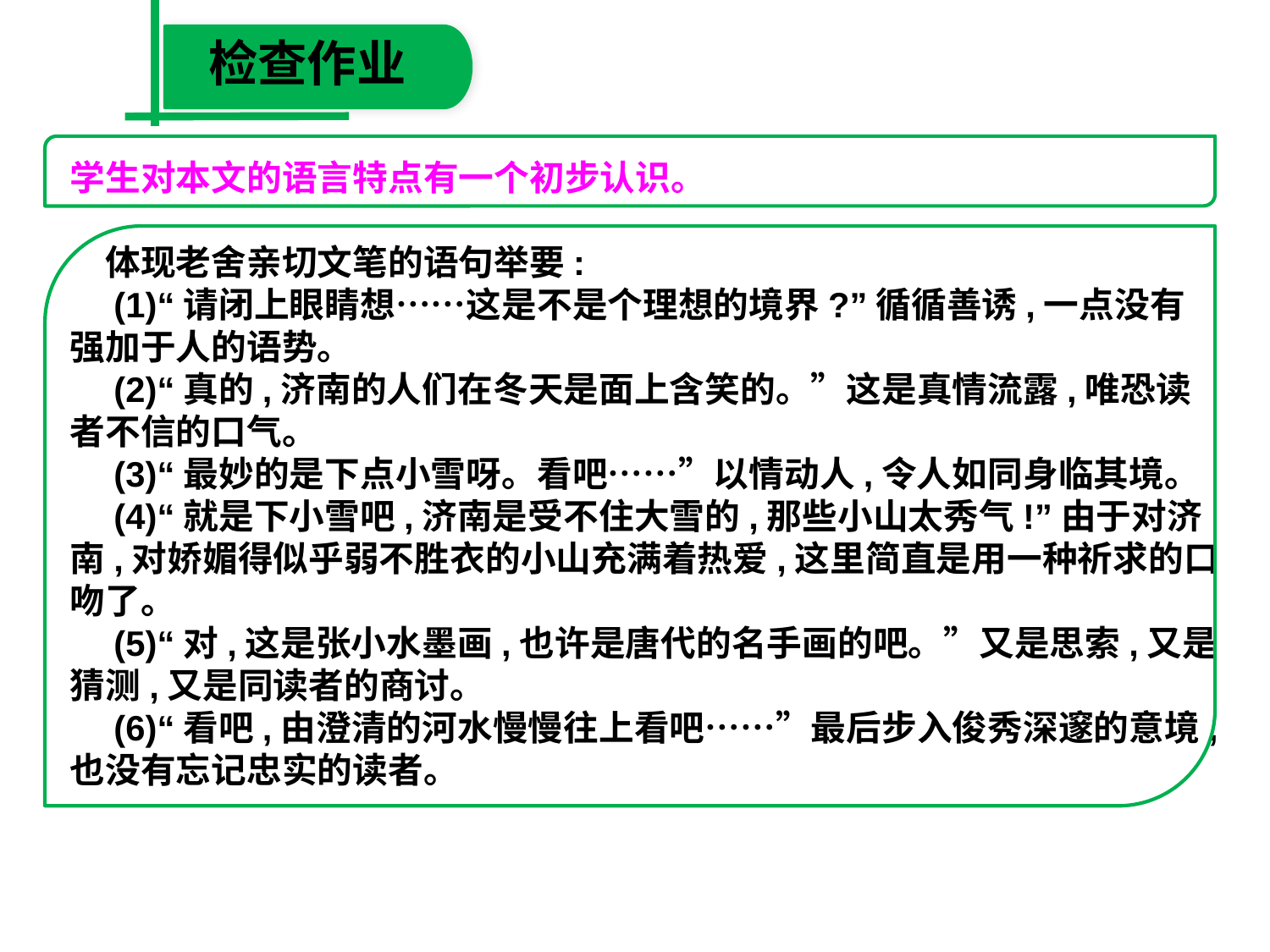

检查作业

学生对本文的语言特点有一个初步认识。

　体现老舍亲切文笔的语句举要:
　(1)“请闭上眼睛想……这是不是个理想的境界?”循循善诱,一点没有
强加于人的语势。
　(2)“真的,济南的人们在冬天是面上含笑的。”这是真情流露,唯恐读
者不信的口气。
　(3)“最妙的是下点小雪呀。看吧……”以情动人,令人如同身临其境。
　(4)“就是下小雪吧,济南是受不住大雪的,那些小山太秀气!”由于对济
南,对娇媚得似乎弱不胜衣的小山充满着热爱,这里简直是用一种祈求的口
吻了。
　(5)“对,这是张小水墨画,也许是唐代的名手画的吧。”又是思索,又是
猜测,又是同读者的商讨。
　(6)“看吧,由澄清的河水慢慢往上看吧……”最后步入俊秀深邃的意境,
也没有忘记忠实的读者。